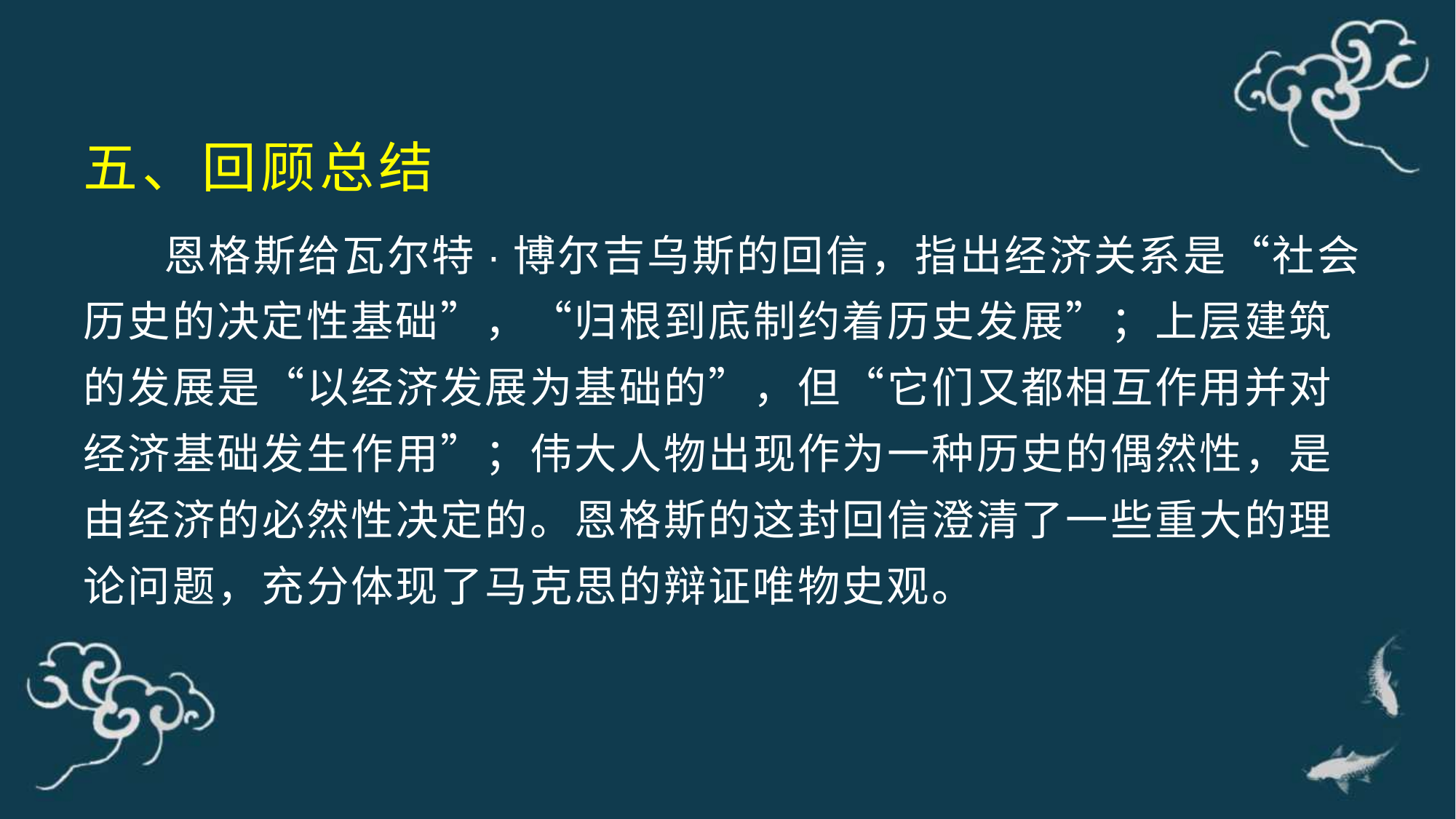

# 五、回顾总结
      恩格斯给瓦尔特·博尔吉乌斯的回信，指出经济关系是“社会历史的决定性基础”，“归根到底制约着历史发展”；上层建筑的发展是“以经济发展为基础的”，但“它们又都相互作用并对经济基础发生作用”；伟大人物出现作为一种历史的偶然性，是由经济的必然性决定的。恩格斯的这封回信澄清了一些重大的理论问题，充分体现了马克思的辩证唯物史观。